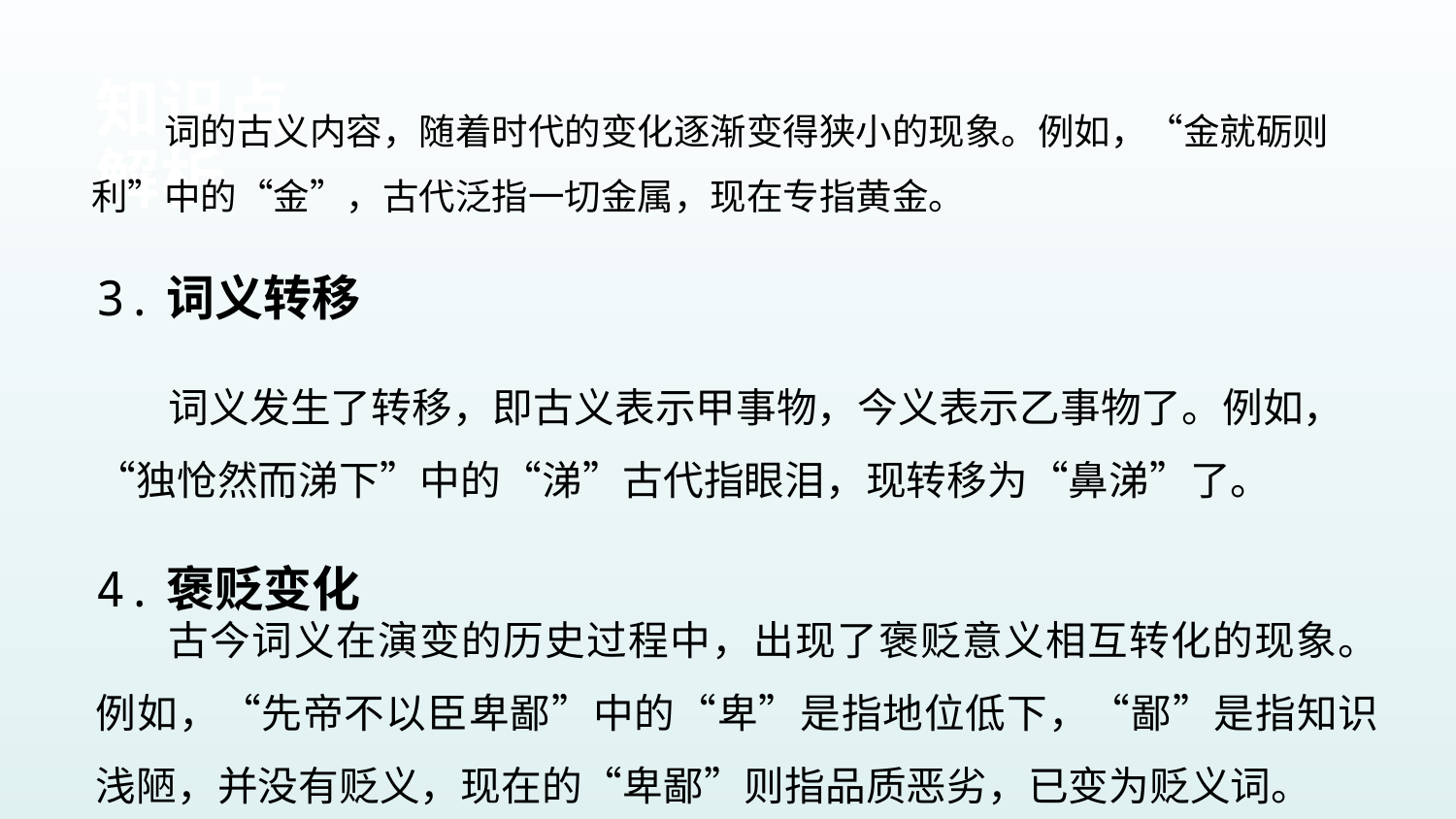

知识点解析
词的古义内容，随着时代的变化逐渐变得狭小的现象。例如，“金就砺则利”中的“金”，古代泛指一切金属，现在专指黄金。
3.词义转移

4.褒贬变化
词义发生了转移，即古义表示甲事物，今义表示乙事物了。例如，“独怆然而涕下”中的“涕”古代指眼泪，现转移为“鼻涕”了。
古今词义在演变的历史过程中，出现了褒贬意义相互转化的现象。例如，“先帝不以臣卑鄙”中的“卑”是指地位低下，“鄙”是指知识浅陋，并没有贬义，现在的“卑鄙”则指品质恶劣，已变为贬义词。